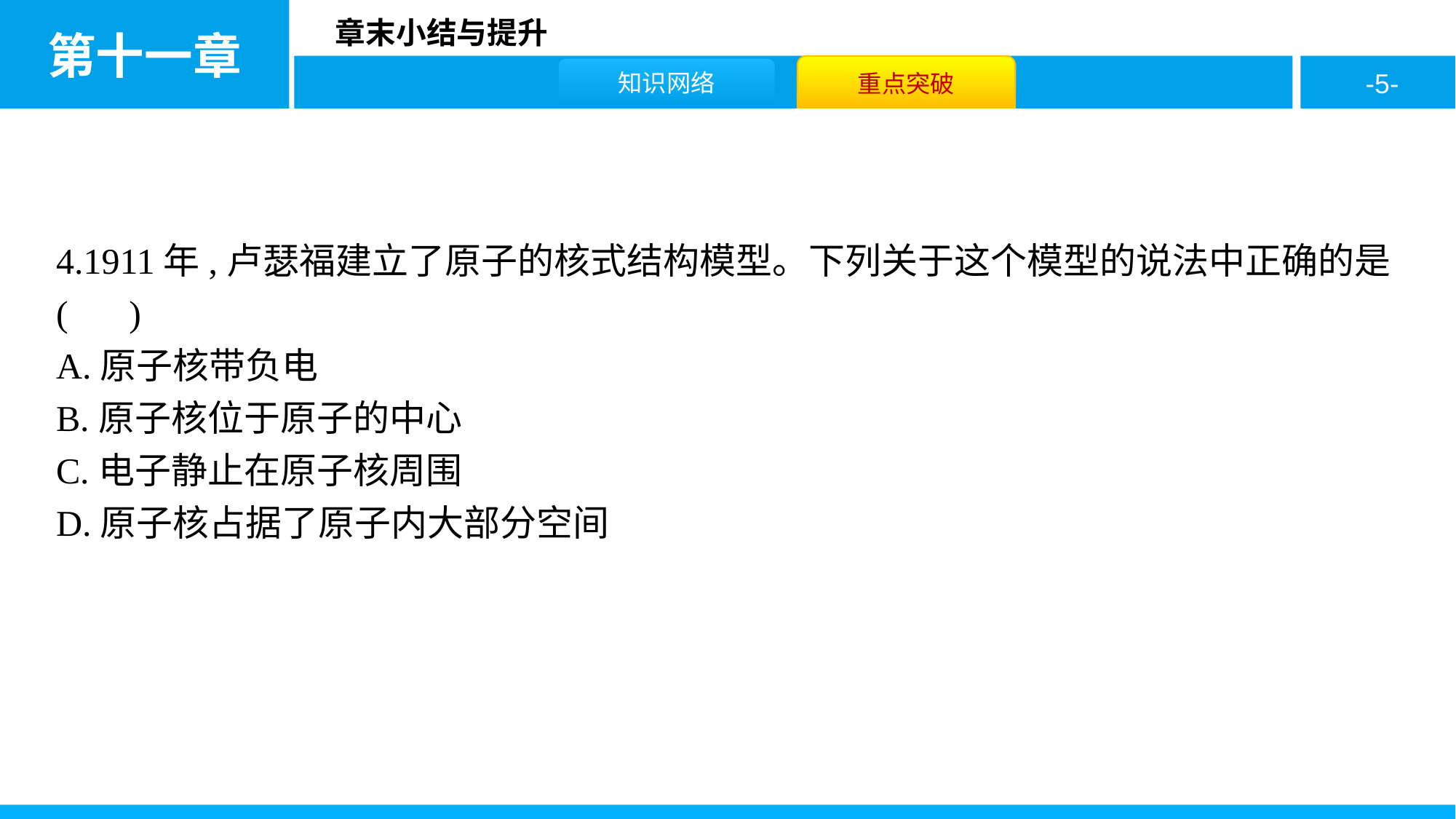

4.1911年,卢瑟福建立了原子的核式结构模型。下列关于这个模型的说法中正确的是(  B  )
A.原子核带负电
B.原子核位于原子的中心
C.电子静止在原子核周围
D.原子核占据了原子内大部分空间